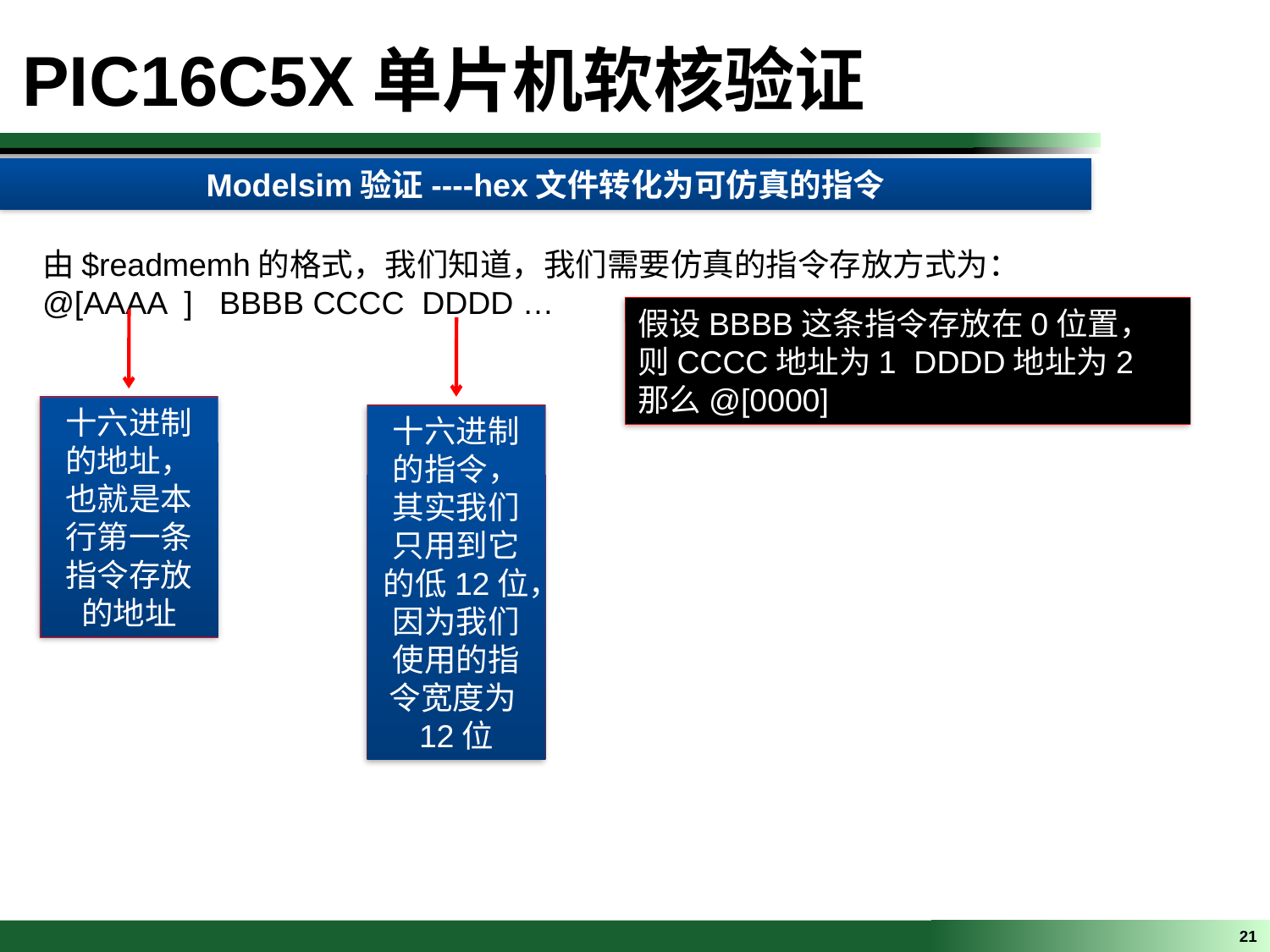

PIC16C5X单片机软核验证
Modelsim验证----hex文件转化为可仿真的指令
由$readmemh的格式，我们知道，我们需要仿真的指令存放方式为：
@[AAAA  ]   BBBB CCCC  DDDD …
假设BBBB这条指令存放在0位置，则CCCC地址为1  DDDD地址为2
那么@[0000]
十六进制的地址，也就是本行第一条指令存放的地址
十六进制的指令，其实我们只用到它的低12位，因为我们使用的指令宽度为12位
21